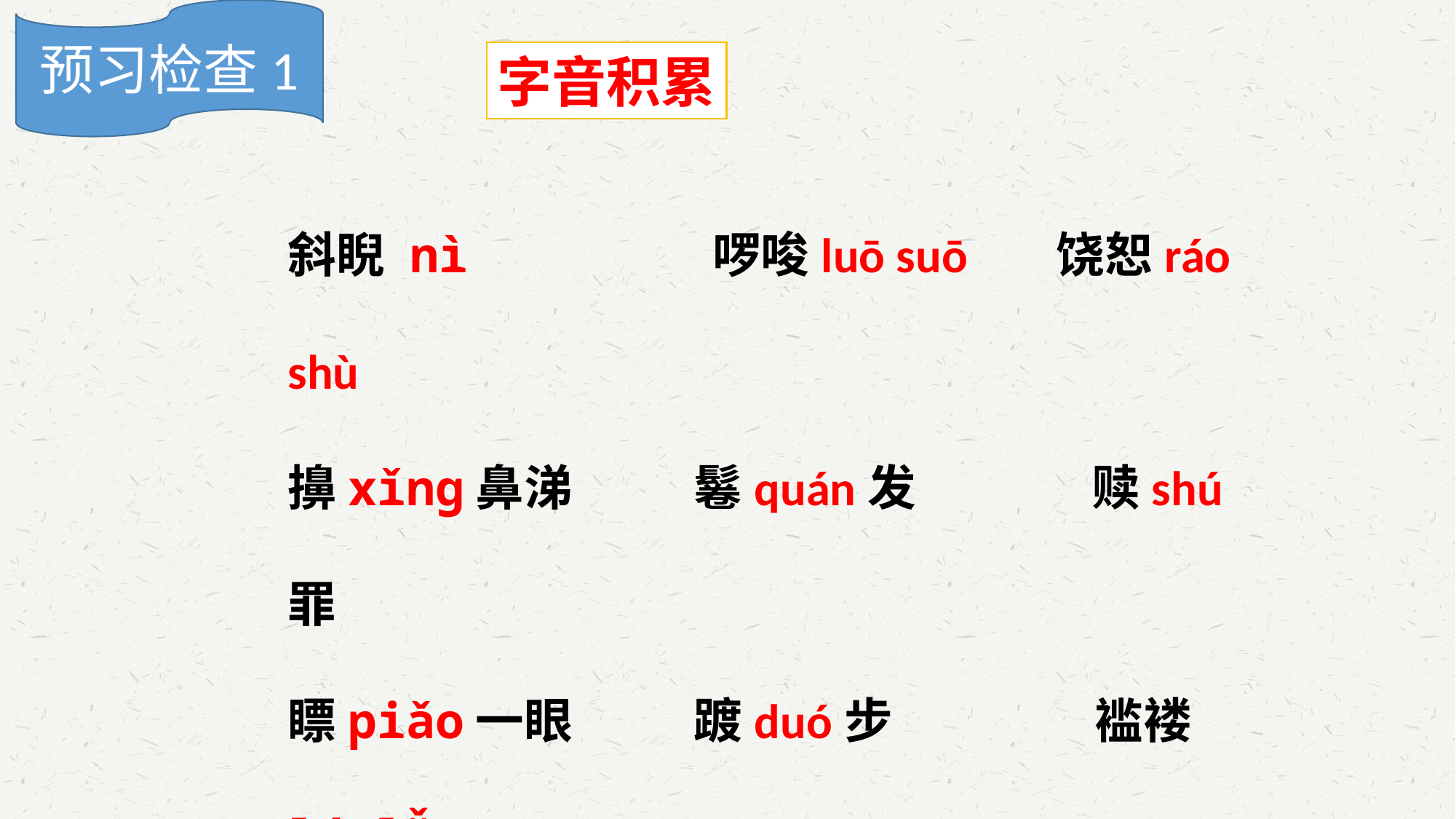

预习检查1
字音积累
斜睨 nì        啰唆luō suō       饶恕ráo shù
擤xǐng鼻涕         鬈quán发             赎shú罪
瞟piǎo一眼         踱duó步               褴褛lánlǚ
害臊sào       嫣yān然一笑
鄙夷不屑 bǐ    yí    bù   xiè